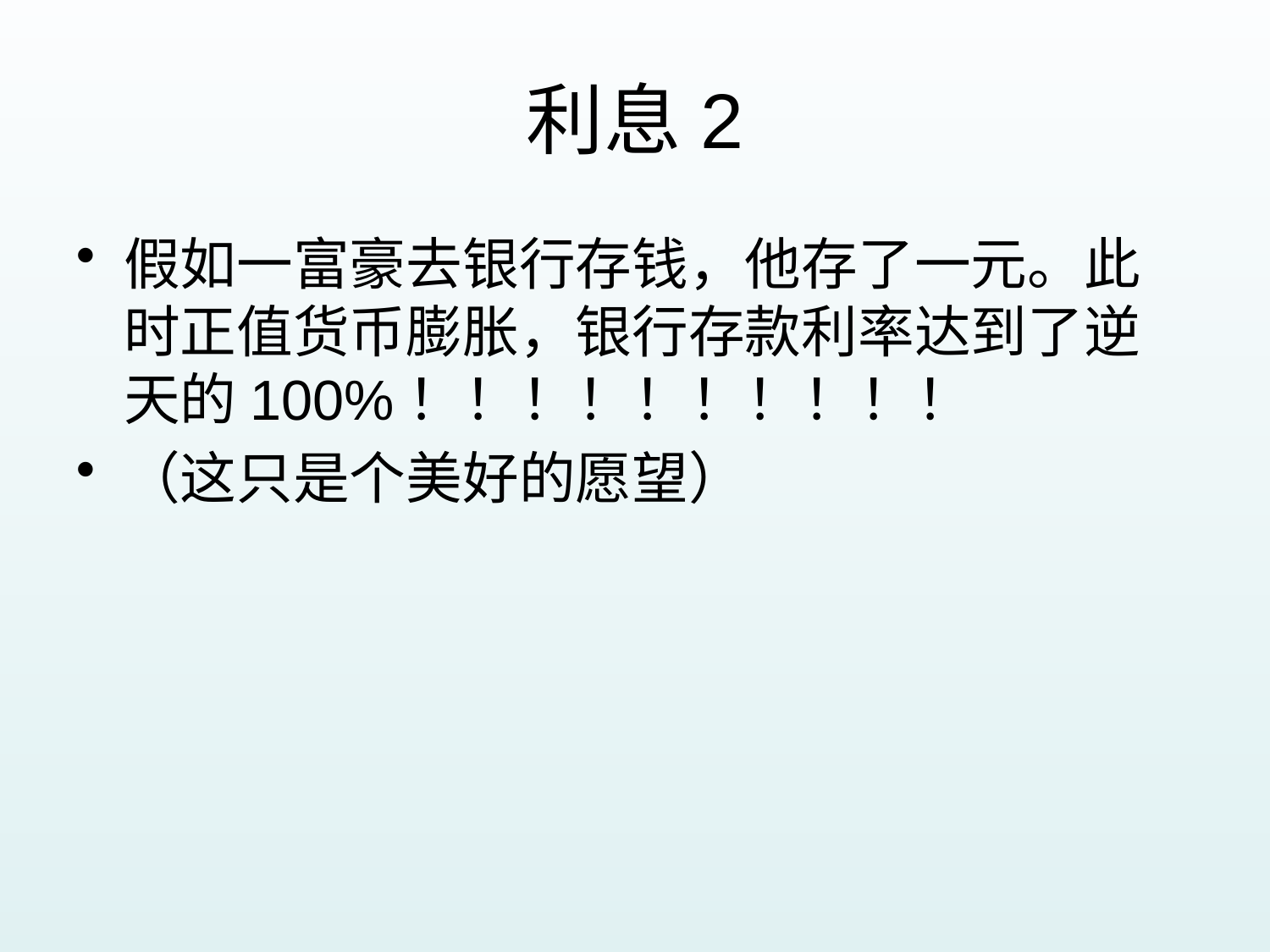

# 利息2
假如一富豪去银行存钱，他存了一元。此时正值货币膨胀，银行存款利率达到了逆天的100%！！！！！！！！！！
（这只是个美好的愿望）